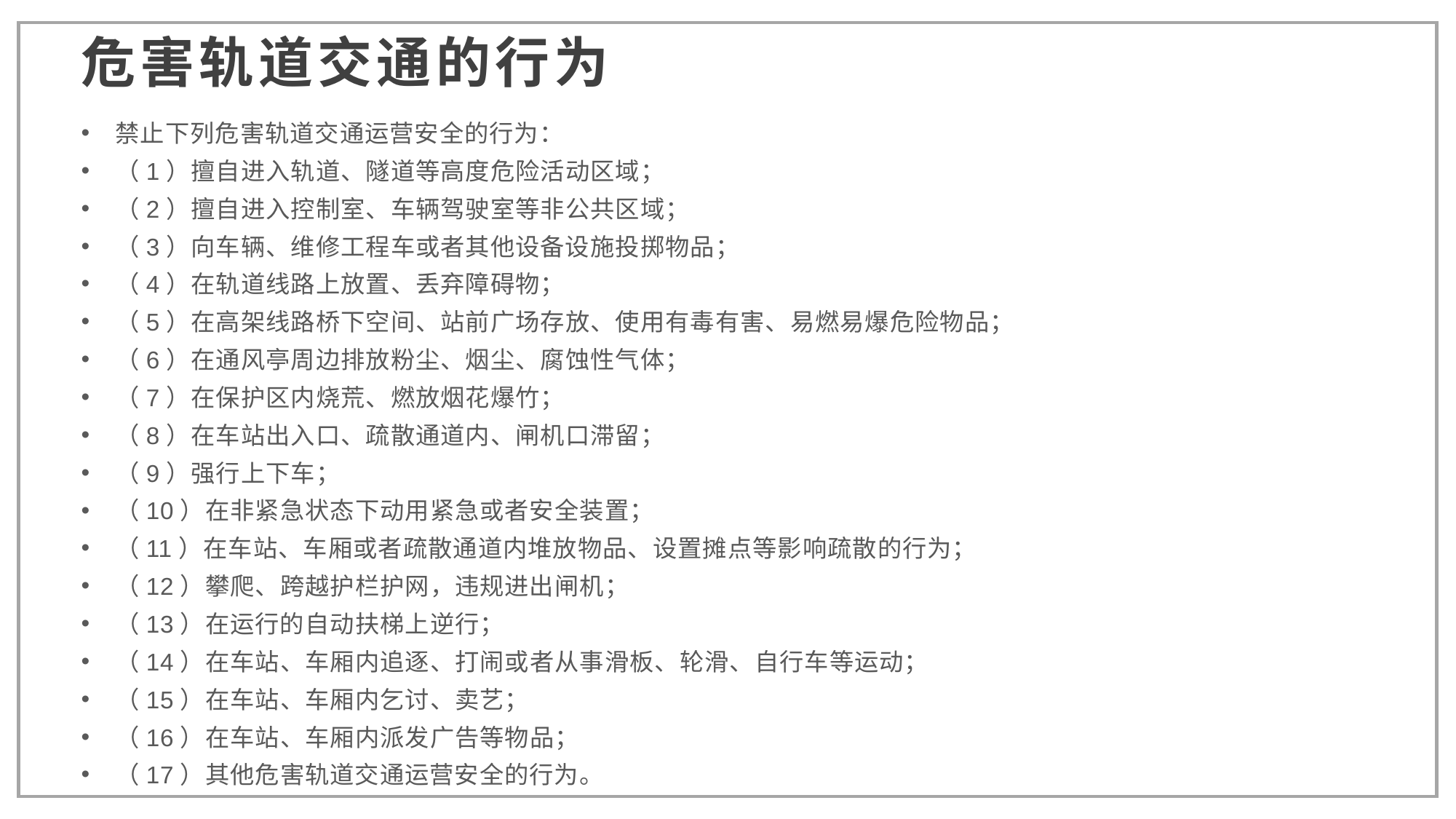

危害轨道交通的行为
禁止下列危害轨道交通运营安全的行为：
（1）擅自进入轨道、隧道等高度危险活动区域；
（2）擅自进入控制室、车辆驾驶室等非公共区域；
（3）向车辆、维修工程车或者其他设备设施投掷物品；
（4）在轨道线路上放置、丢弃障碍物；
（5）在高架线路桥下空间、站前广场存放、使用有毒有害、易燃易爆危险物品；
（6）在通风亭周边排放粉尘、烟尘、腐蚀性气体；
（7）在保护区内烧荒、燃放烟花爆竹；
（8）在车站出入口、疏散通道内、闸机口滞留；
（9）强行上下车；
（10）在非紧急状态下动用紧急或者安全装置；
（11）在车站、车厢或者疏散通道内堆放物品、设置摊点等影响疏散的行为；
（12）攀爬、跨越护栏护网，违规进出闸机；
（13）在运行的自动扶梯上逆行；
（14）在车站、车厢内追逐、打闹或者从事滑板、轮滑、自行车等运动；
（15）在车站、车厢内乞讨、卖艺；
（16）在车站、车厢内派发广告等物品；
（17）其他危害轨道交通运营安全的行为。